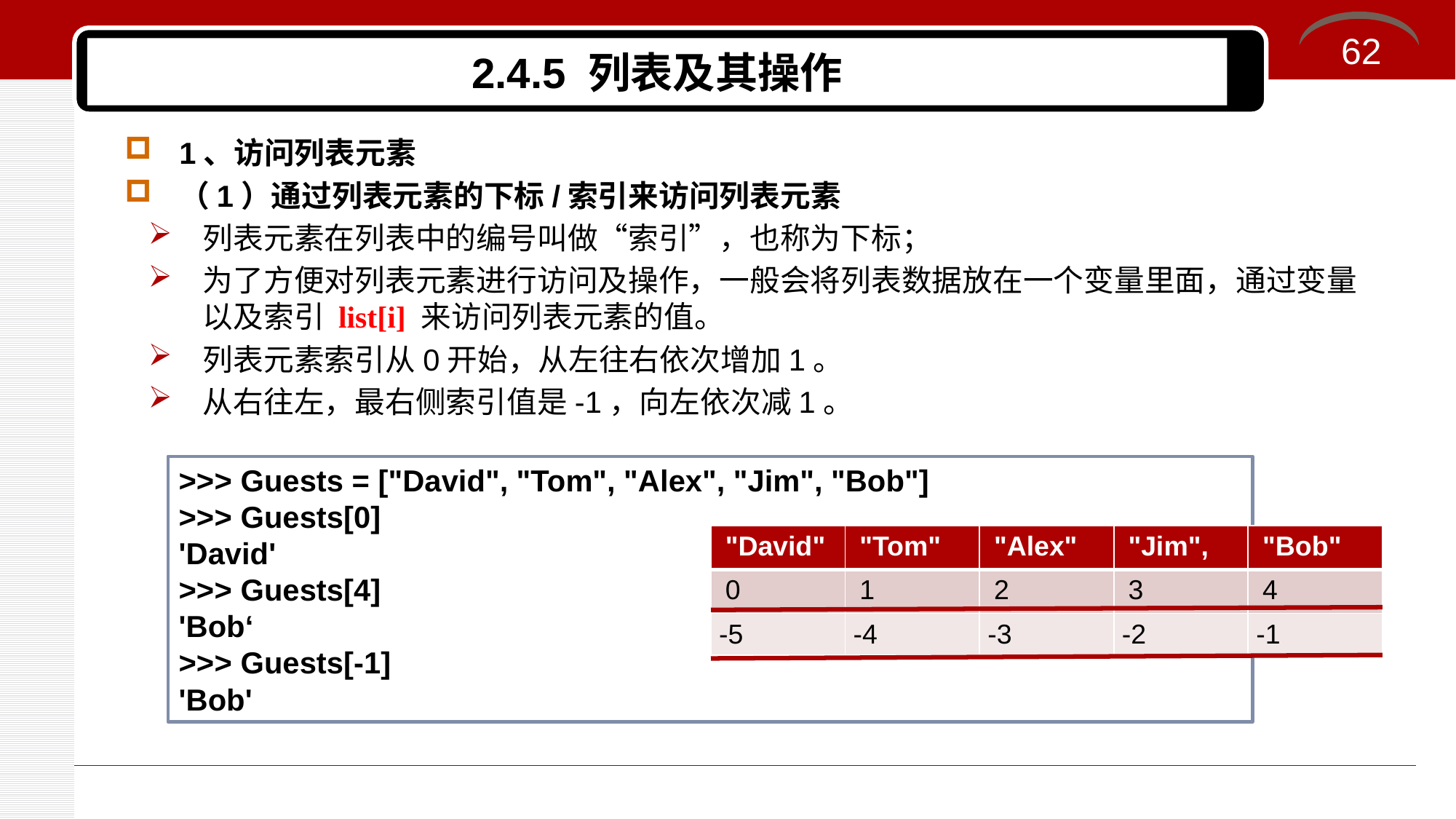

62
# 2.4.5 列表及其操作
1、访问列表元素
（1）通过列表元素的下标/索引来访问列表元素
列表元素在列表中的编号叫做“索引”，也称为下标；
为了方便对列表元素进行访问及操作，一般会将列表数据放在一个变量里面，通过变量以及索引 list[i] 来访问列表元素的值。
列表元素索引从0开始，从左往右依次增加1。
从右往左，最右侧索引值是-1，向左依次减1。

>>> Guests = ["David", "Tom", "Alex", "Jim", "Bob"]
>>> Guests[0]
'David'
>>> Guests[4]
'Bob‘
>>> Guests[-1]
'Bob'
| "David" | "Tom" | "Alex" | "Jim", | "Bob" |
| --- | --- | --- | --- | --- |
| 0 | 1 | 2 | 3 | 4 |
| -5 | -4 | -3 | -2 | -1 |